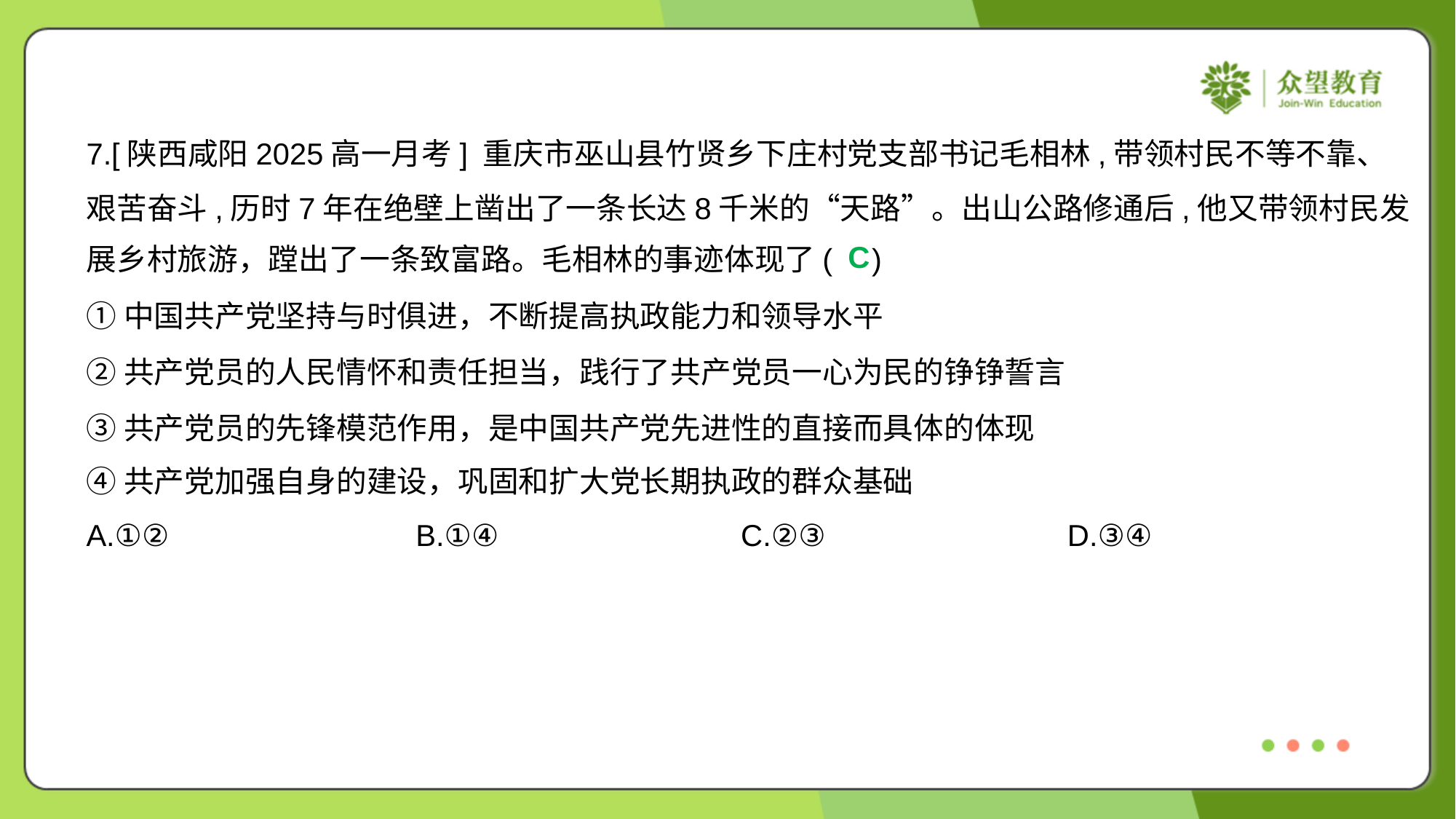

7.[陕西咸阳2025高一月考] 重庆市巫山县竹贤乡下庄村党支部书记毛相林,带领村民不等不靠、
艰苦奋斗,历时7年在绝壁上凿出了一条长达8千米的“天路”。出山公路修通后,他又带领村民发
展乡村旅游，蹚出了一条致富路。毛相林的事迹体现了(     )
C
①中国共产党坚持与时俱进，不断提高执政能力和领导水平
②共产党员的人民情怀和责任担当，践行了共产党员一心为民的铮铮誓言
③共产党员的先锋模范作用，是中国共产党先进性的直接而具体的体现
④共产党加强自身的建设，巩固和扩大党长期执政的群众基础
A.①②	B.①④	C.②③	D.③④